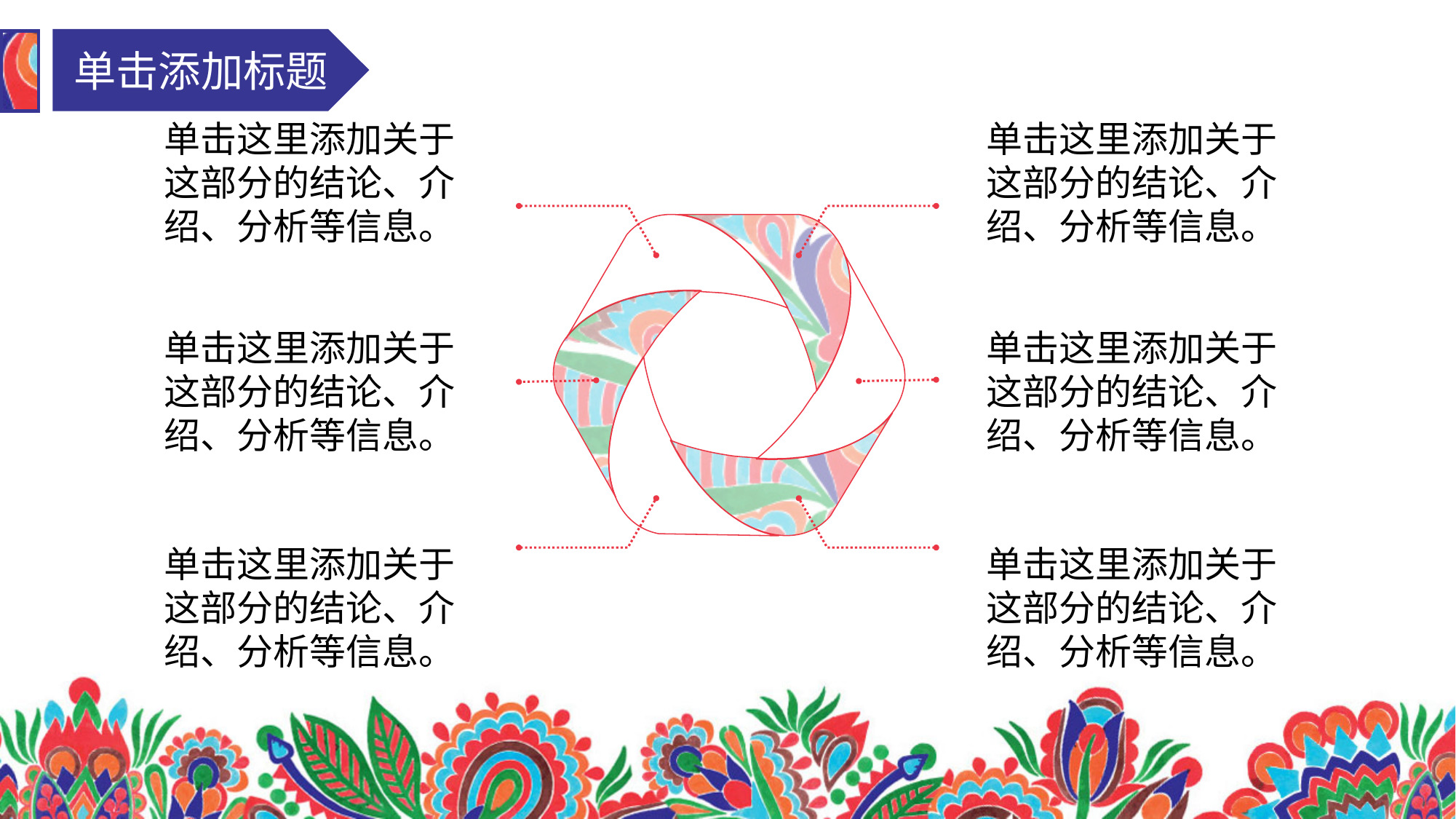

单击添加标题

单击这里添加关于这部分的结论、介绍、分析等信息。
单击这里添加关于这部分的结论、介绍、分析等信息。

单击这里添加关于这部分的结论、介绍、分析等信息。
单击这里添加关于这部分的结论、介绍、分析等信息。

单击这里添加关于这部分的结论、介绍、分析等信息。
单击这里添加关于这部分的结论、介绍、分析等信息。